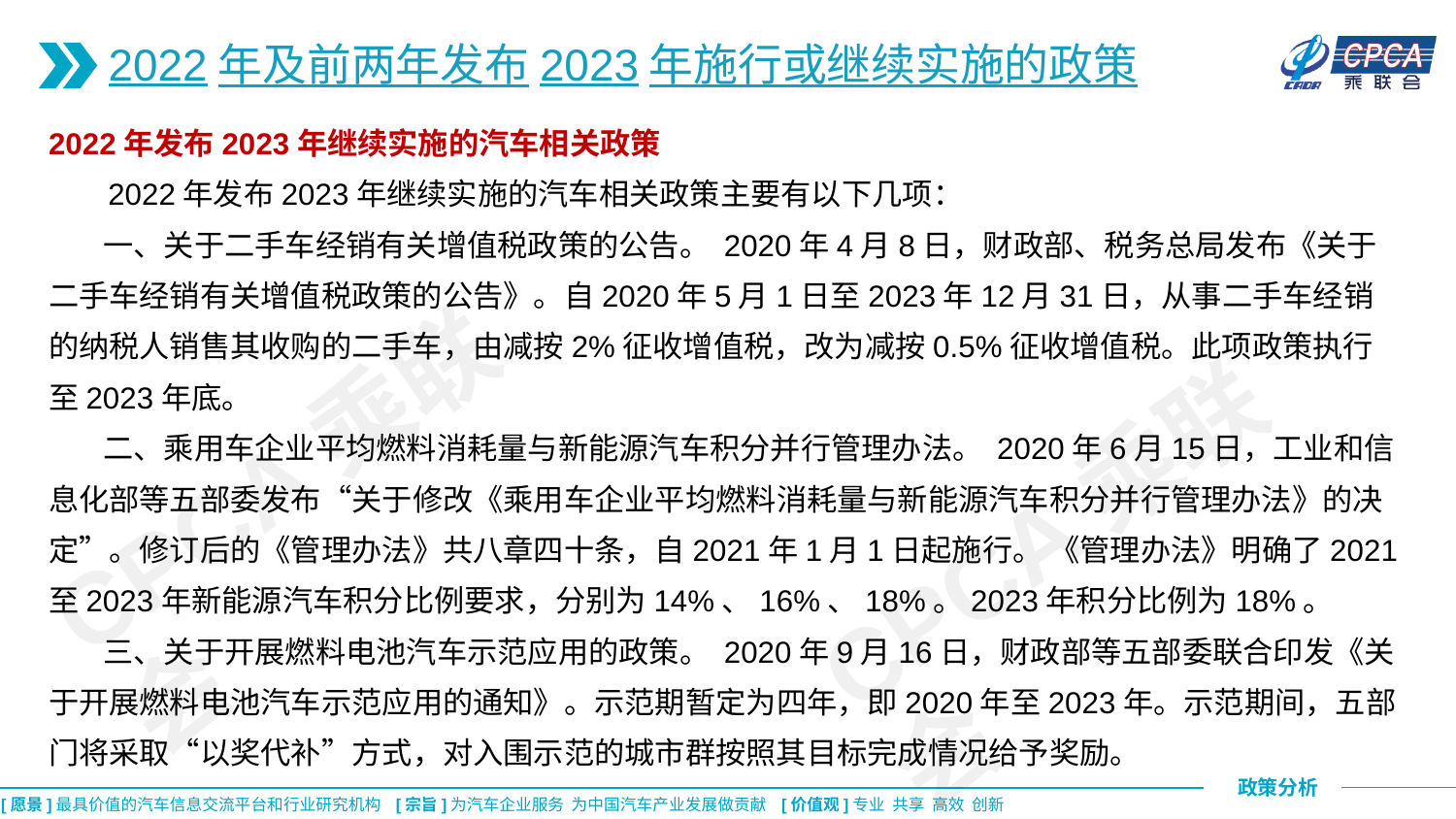

2022年及前两年发布2023年施行或继续实施的政策
2022年发布2023年继续实施的汽车相关政策
       2022年发布2023年继续实施的汽车相关政策主要有以下几项：
       一、关于二手车经销有关增值税政策的公告。 2020年4月8日，财政部、税务总局发布《关于二手车经销有关增值税政策的公告》。自2020年5月1日至2023年12月31日，从事二手车经销的纳税人销售其收购的二手车，由减按2%征收增值税，改为减按0.5%征收增值税。此项政策执行至2023年底。
       二、乘用车企业平均燃料消耗量与新能源汽车积分并行管理办法。 2020年6月15日，工业和信息化部等五部委发布“关于修改《乘用车企业平均燃料消耗量与新能源汽车积分并行管理办法》的决定”。修订后的《管理办法》共八章四十条，自2021年1月1日起施行。 《管理办法》明确了2021至2023年新能源汽车积分比例要求，分别为14%、16%、18%。2023年积分比例为18%。
       三、关于开展燃料电池汽车示范应用的政策。 2020年9月16日，财政部等五部委联合印发《关于开展燃料电池汽车示范应用的通知》。示范期暂定为四年，即2020年至2023年。示范期间，五部门将采取“以奖代补”方式，对入围示范的城市群按照其目标完成情况给予奖励。
CPCA乘联会
CPCA乘联会